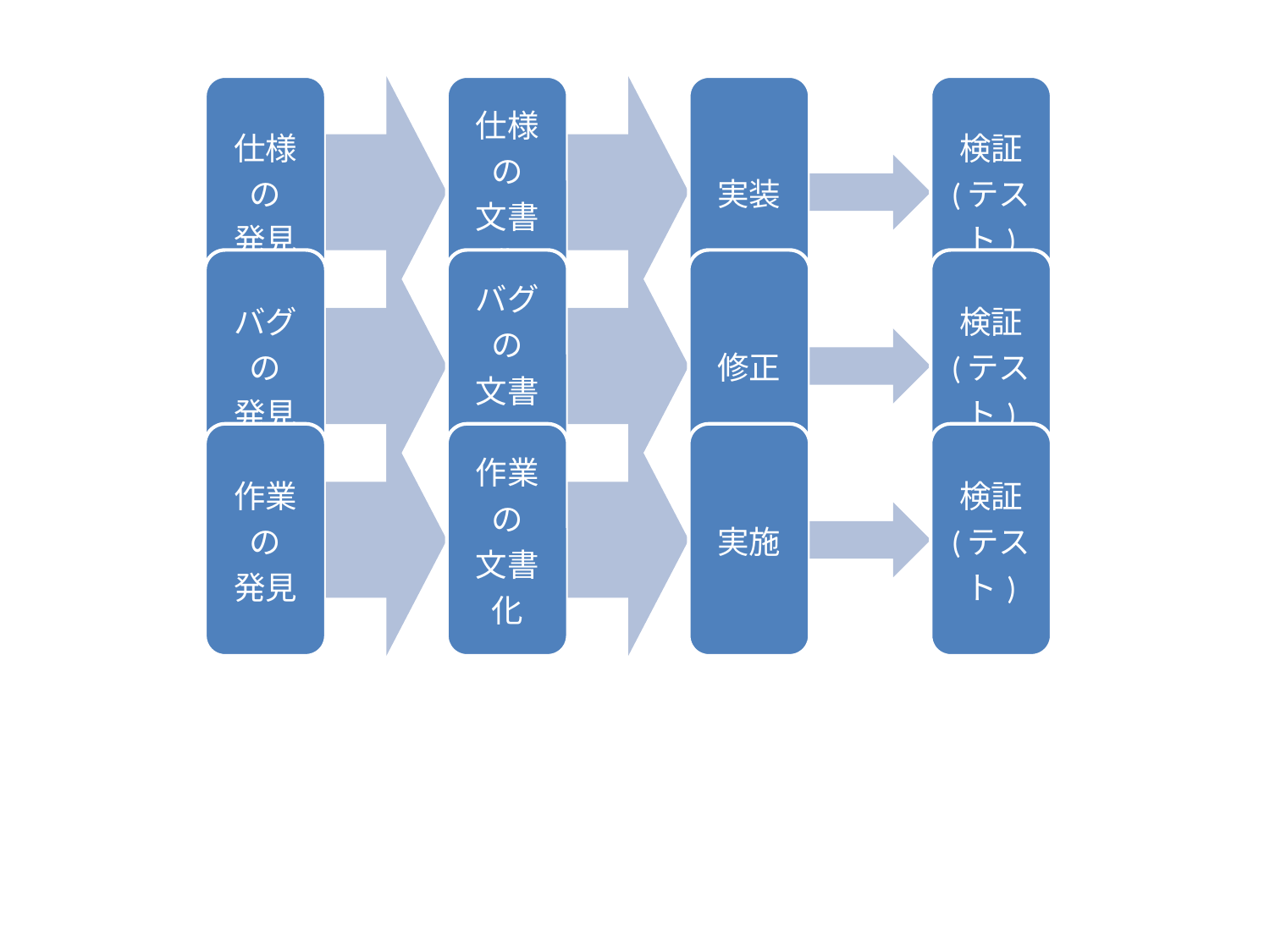

仕様の
発見
仕様の
文書化
実装
検証
(テスト)
バグの
発見
バグの
文書化
修正
検証
(テスト)
作業の
発見
作業の
文書化
実施
検証
(テスト)